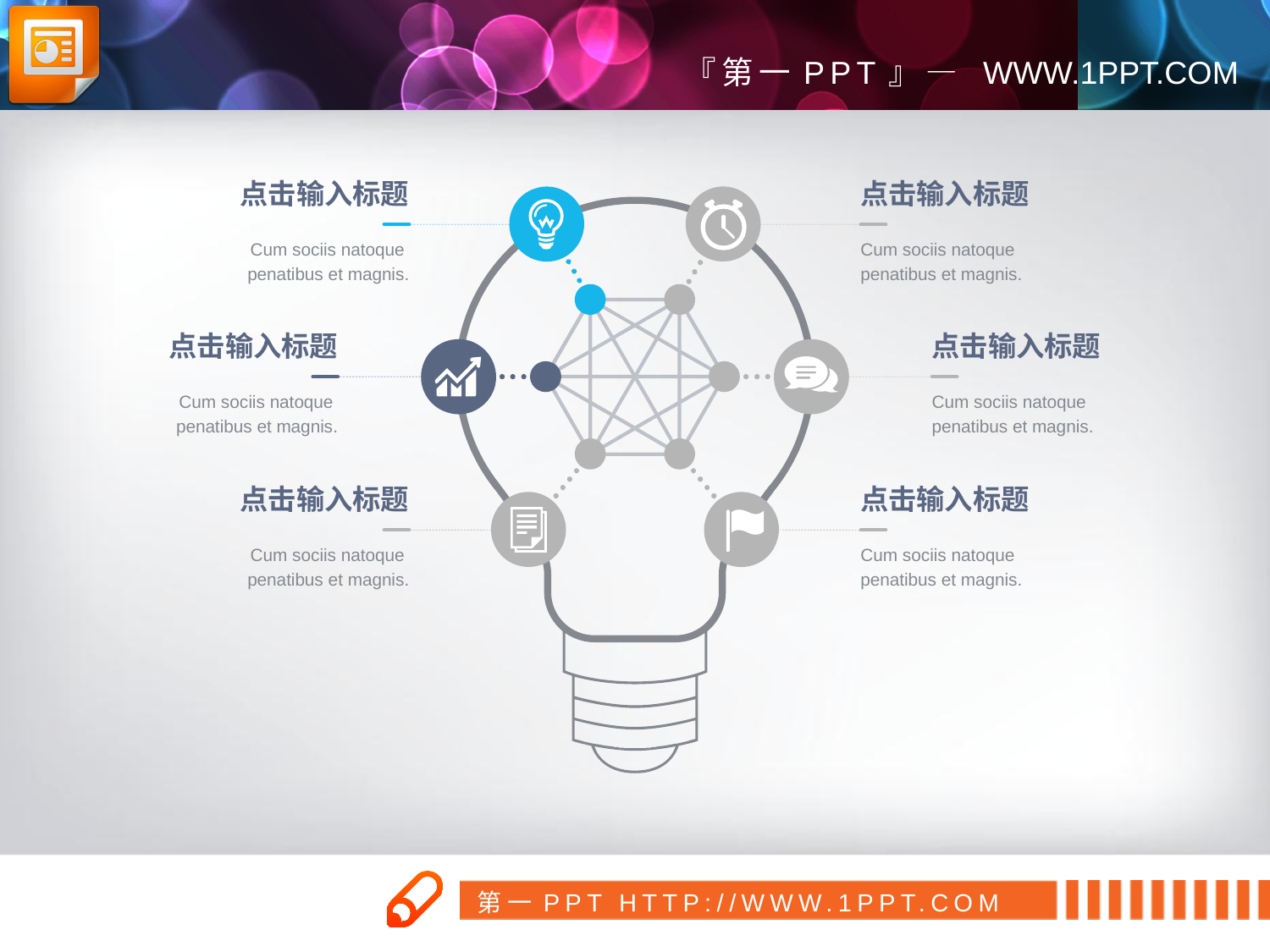

点击输入标题
点击输入标题

Cum sociis natoque
penatibus et magnis.
Cum sociis natoque
penatibus et magnis.

点击输入标题
点击输入标题

Cum sociis natoque
penatibus et magnis.
Cum sociis natoque
penatibus et magnis.

点击输入标题
点击输入标题

Cum sociis natoque
penatibus et magnis.
Cum sociis natoque
penatibus et magnis.